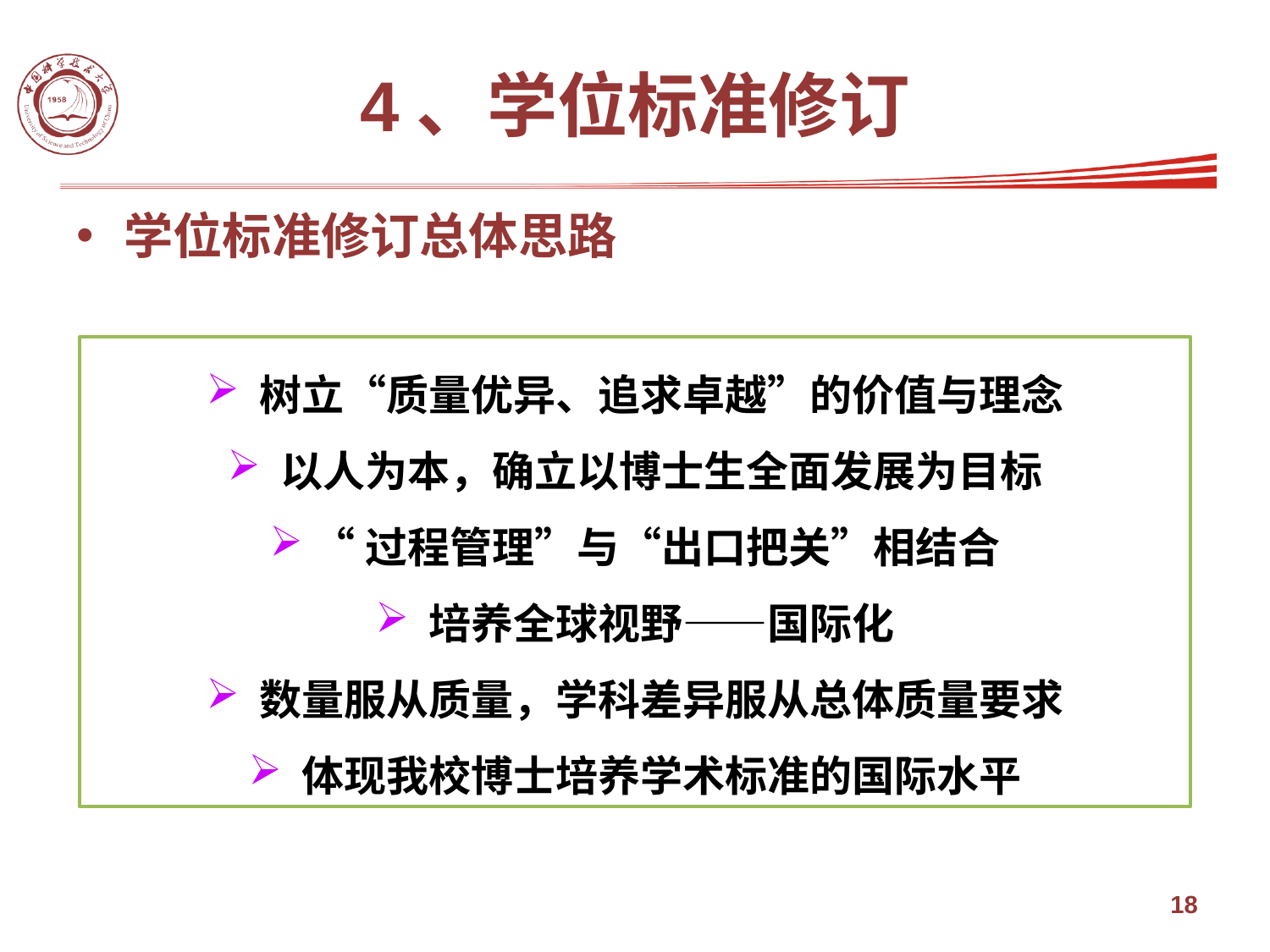

4、学位标准修订
学位标准修订总体思路
 树立“质量优异、追求卓越”的价值与理念
 以人为本，确立以博士生全面发展为目标
 “过程管理”与“出口把关”相结合
 培养全球视野——国际化
 数量服从质量，学科差异服从总体质量要求
 体现我校博士培养学术标准的国际水平